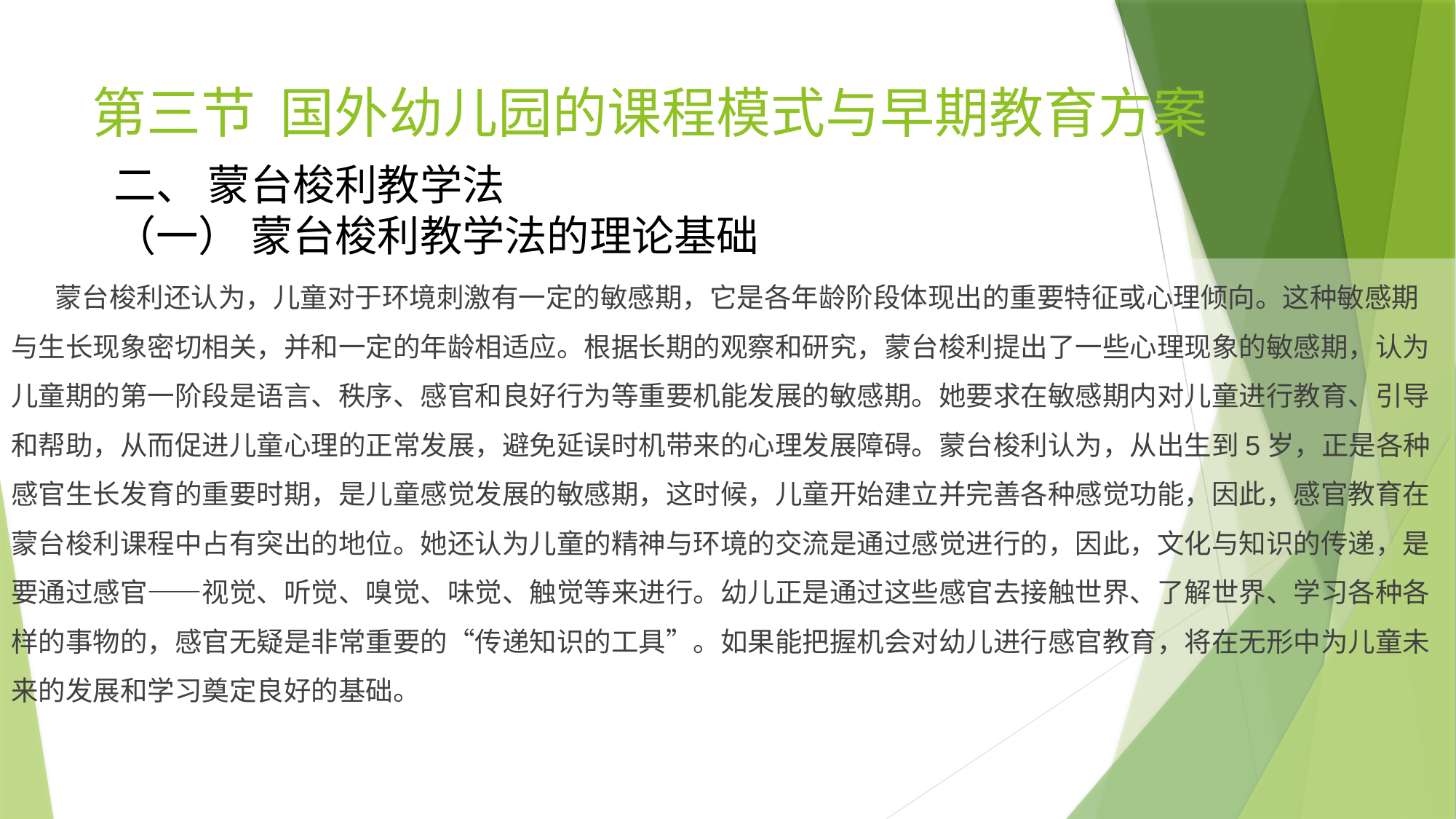

# 第三节  国外幼儿园的课程模式与早期教育方案
二、 蒙台梭利教学法
（一） 蒙台梭利教学法的理论基础
      蒙台梭利还认为，儿童对于环境刺激有一定的敏感期，它是各年龄阶段体现出的重要特征或心理倾向。这种敏感期与生长现象密切相关，并和一定的年龄相适应。根据长期的观察和研究，蒙台梭利提出了一些心理现象的敏感期，认为儿童期的第一阶段是语言、秩序、感官和良好行为等重要机能发展的敏感期。她要求在敏感期内对儿童进行教育、引导和帮助，从而促进儿童心理的正常发展，避免延误时机带来的心理发展障碍。蒙台梭利认为，从出生到5岁，正是各种感官生长发育的重要时期，是儿童感觉发展的敏感期，这时候，儿童开始建立并完善各种感觉功能，因此，感官教育在蒙台梭利课程中占有突出的地位。她还认为儿童的精神与环境的交流是通过感觉进行的，因此，文化与知识的传递，是要通过感官——视觉、听觉、嗅觉、味觉、触觉等来进行。幼儿正是通过这些感官去接触世界、了解世界、学习各种各样的事物的，感官无疑是非常重要的“传递知识的工具”。如果能把握机会对幼儿进行感官教育，将在无形中为儿童未来的发展和学习奠定良好的基础。